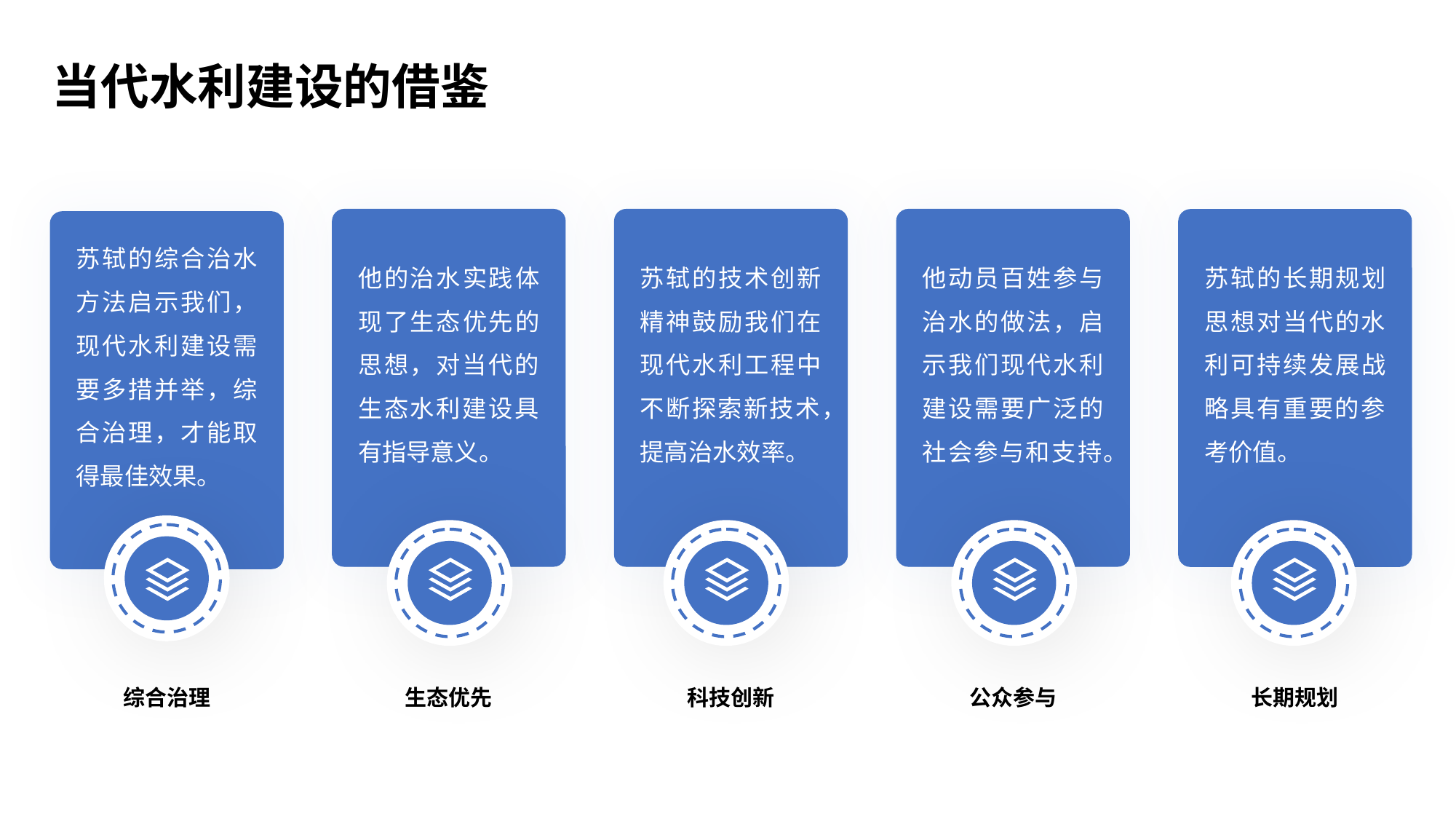

当代水利建设的借鉴

他的治水实践体现了生态优先的思想，对当代的生态水利建设具有指导意义。
苏轼的技术创新精神鼓励我们在现代水利工程中不断探索新技术，提高治水效率。
他动员百姓参与治水的做法，启示我们现代水利建设需要广泛的社会参与和支持。
苏轼的长期规划思想对当代的水利可持续发展战略具有重要的参考价值。
苏轼的综合治水方法启示我们，现代水利建设需要多措并举，综合治理，才能取得最佳效果。

综合治理
生态优先
科技创新
公众参与
长期规划